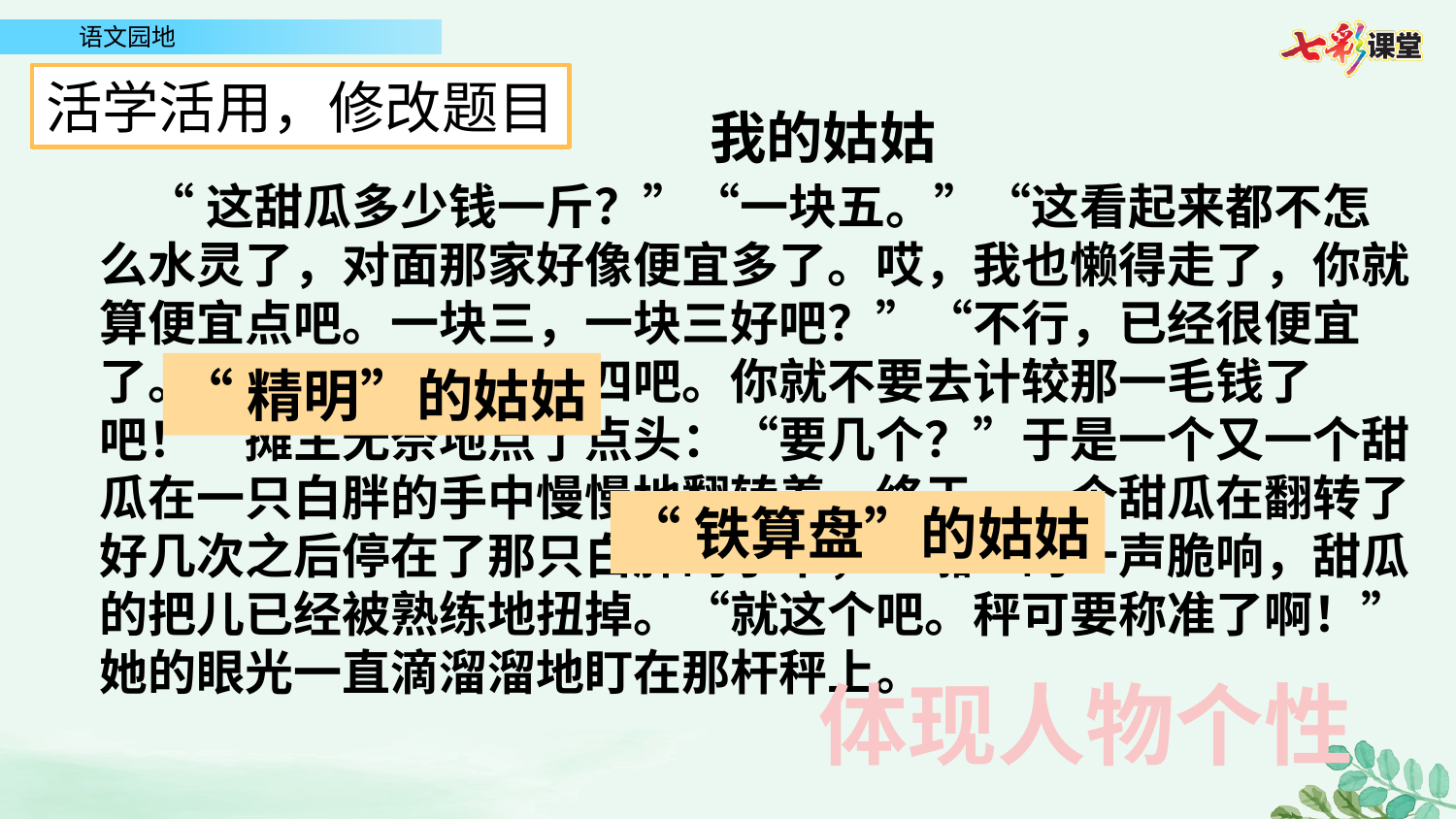

活学活用，修改题目
我的姑姑
     “这甜瓜多少钱一斤？”“一块五。”“这看起来都不怎么水灵了，对面那家好像便宜多了。哎，我也懒得走了，你就算便宜点吧。一块三，一块三好吧？”“不行，已经很便宜了。”“那……就一块四吧。你就不要去计较那一毛钱了吧！”摊主无奈地点了点头：“要几个？”于是一个又一个甜瓜在一只白胖的手中慢慢地翻转着。终于，一个甜瓜在翻转了好几次之后停在了那只白胖的手中，“啪”的一声脆响，甜瓜的把儿已经被熟练地扭掉。“就这个吧。秤可要称准了啊！”她的眼光一直滴溜溜地盯在那杆秤上。
“精明”的姑姑
“铁算盘”的姑姑
体现人物个性